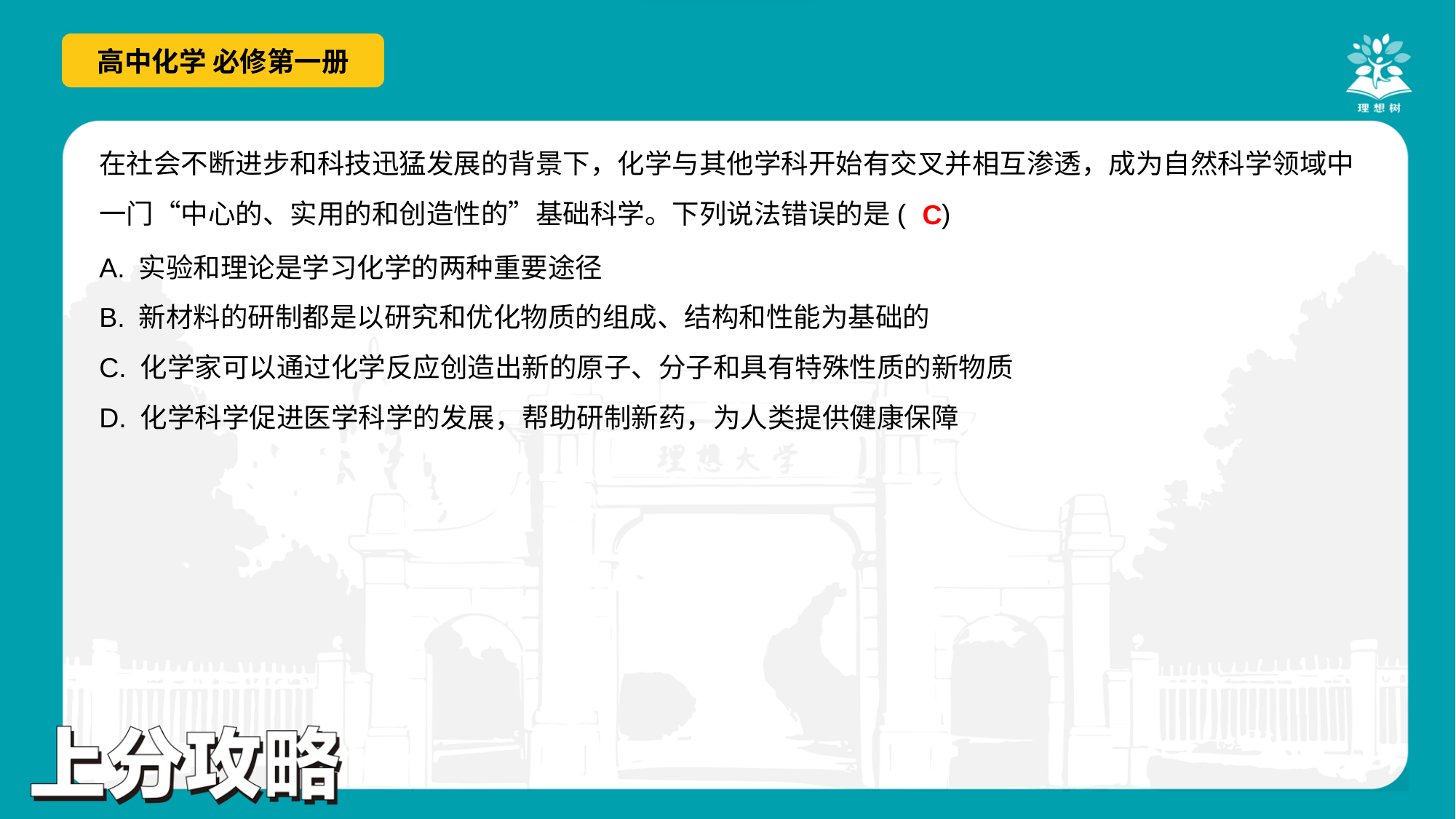

在社会不断进步和科技迅猛发展的背景下，化学与其他学科开始有交叉并相互渗透，成为自然科学领域中
一门“中心的、实用的和创造性的”基础科学。下列说法错误的是(     )
C
A. 实验和理论是学习化学的两种重要途径
B. 新材料的研制都是以研究和优化物质的组成、结构和性能为基础的
C. 化学家可以通过化学反应创造出新的原子、分子和具有特殊性质的新物质
D. 化学科学促进医学科学的发展，帮助研制新药，为人类提供健康保障